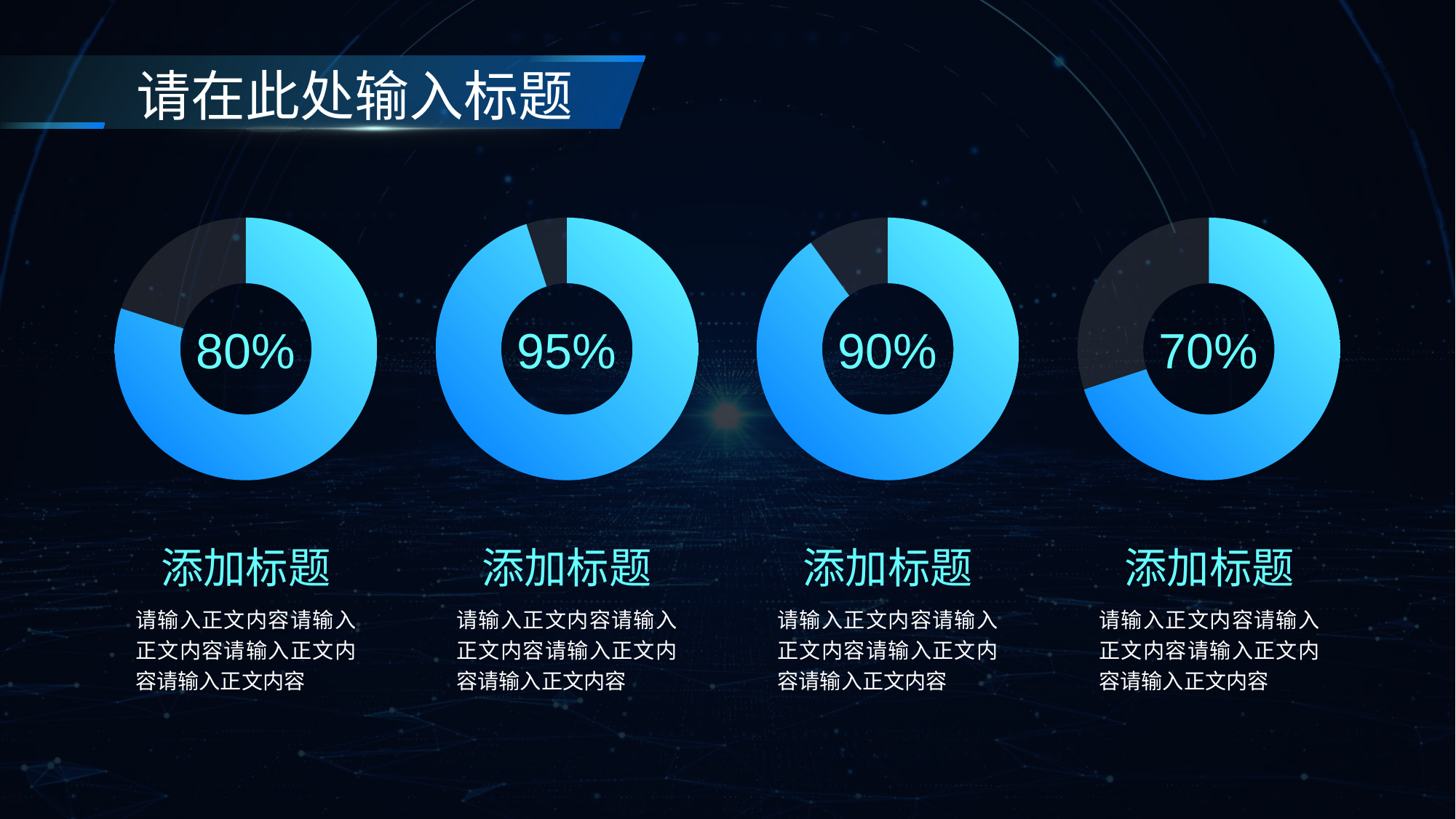

请在此处输入标题

### Chart

| Category | 占比 |
|---|---|
| XX | 0.8 |
| 其它 | 0.19999999999999996 |

### Chart

| Category | 占比 |
|---|---|
| XX | 0.95 |
| 其它 | 0.050000000000000044 |

### Chart

| Category | 占比 |
|---|---|
| XX | 0.9 |
| 其它 | 0.09999999999999998 |

### Chart

| Category | 占比 |
|---|---|
| XX | 0.7 |
| 其它 | 0.30000000000000004 |
80%
95%
90%
70%
添加标题
请输入正文内容请输入正文内容请输入正文内容请输入正文内容
添加标题
请输入正文内容请输入正文内容请输入正文内容请输入正文内容
添加标题
请输入正文内容请输入正文内容请输入正文内容请输入正文内容
添加标题
请输入正文内容请输入正文内容请输入正文内容请输入正文内容